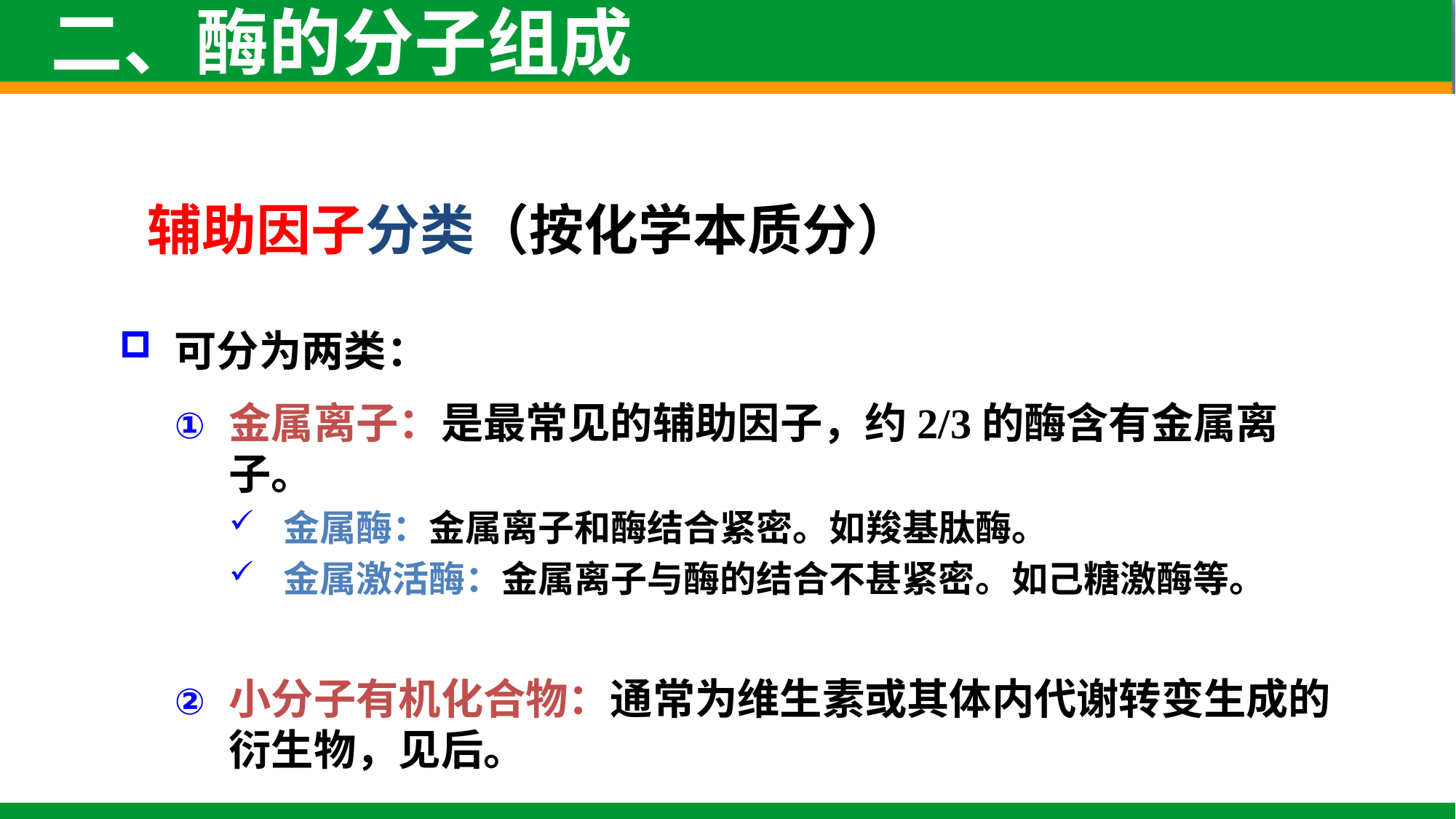

二、酶的分子组成
辅助因子分类（按化学本质分）
可分为两类：
金属离子：是最常见的辅助因子，约2/3的酶含有金属离子。
金属酶：金属离子和酶结合紧密。如羧基肽酶。
金属激活酶：金属离子与酶的结合不甚紧密。如己糖激酶等。

小分子有机化合物：通常为维生素或其体内代谢转变生成的衍生物，见后。